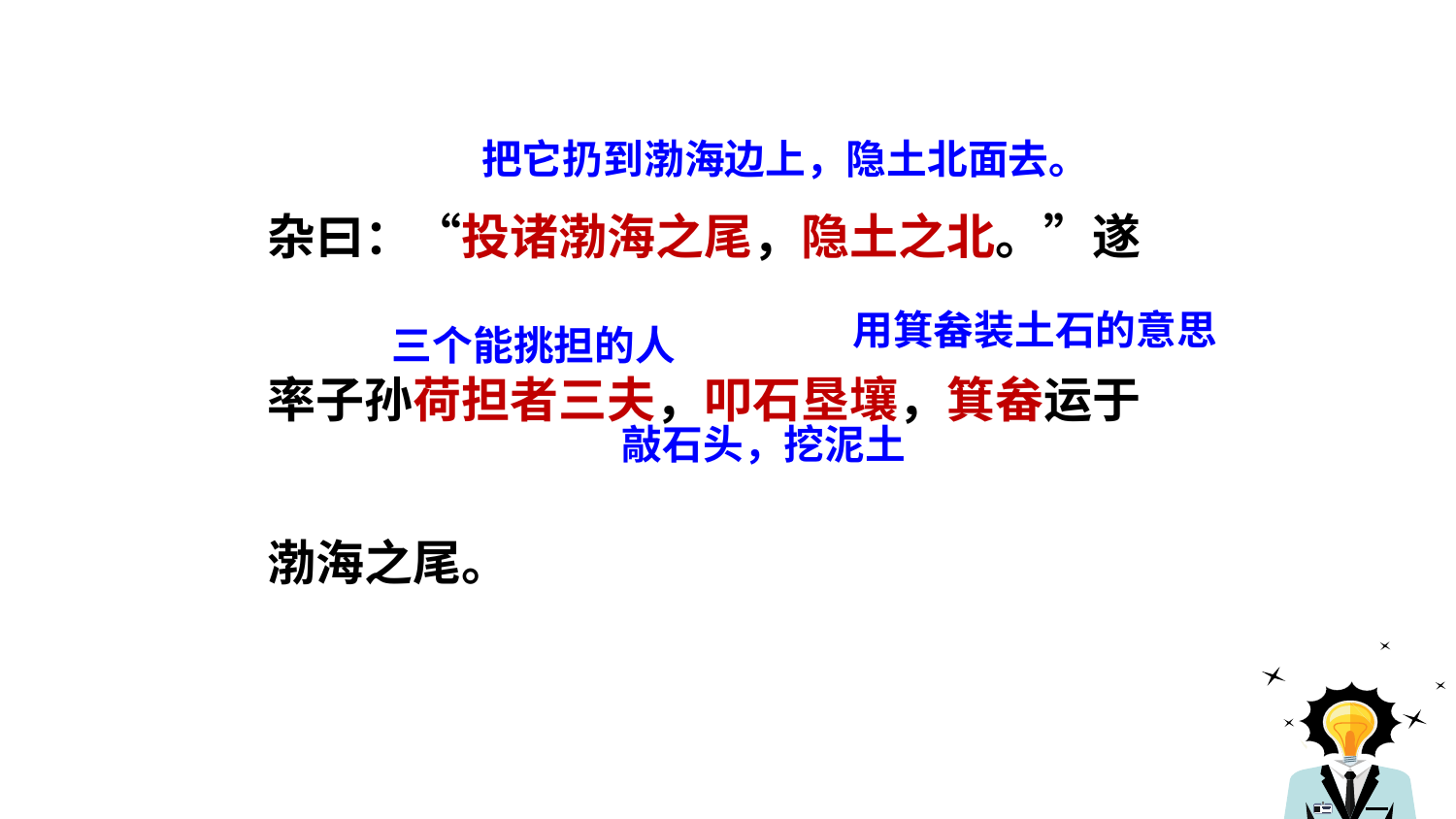

把它扔到渤海边上，隐土北面去。
杂曰：“投诸渤海之尾，隐土之北。”遂

率子孙荷担者三夫，叩石垦壤，箕畚运于

渤海之尾。
用箕畚装土石的意思
三个能挑担的人
敲石头，挖泥土